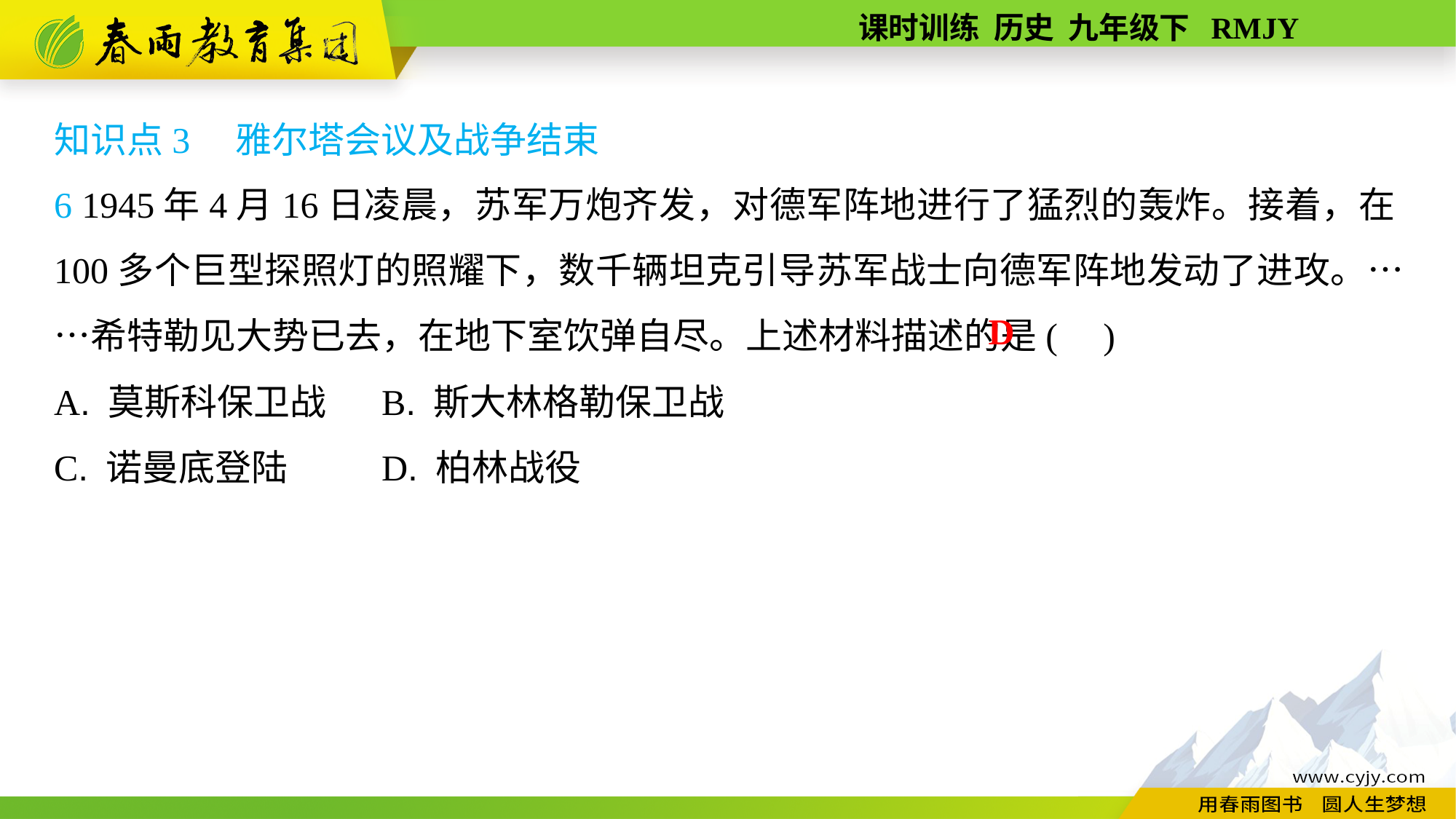

知识点3　雅尔塔会议及战争结束
6 1945年4月16日凌晨，苏军万炮齐发，对德军阵地进行了猛烈的轰炸。接着，在100多个巨型探照灯的照耀下，数千辆坦克引导苏军战士向德军阵地发动了进攻。……希特勒见大势已去，在地下室饮弹自尽。上述材料描述的是(     )
A. 莫斯科保卫战	B. 斯大林格勒保卫战
C. 诺曼底登陆	D. 柏林战役
D